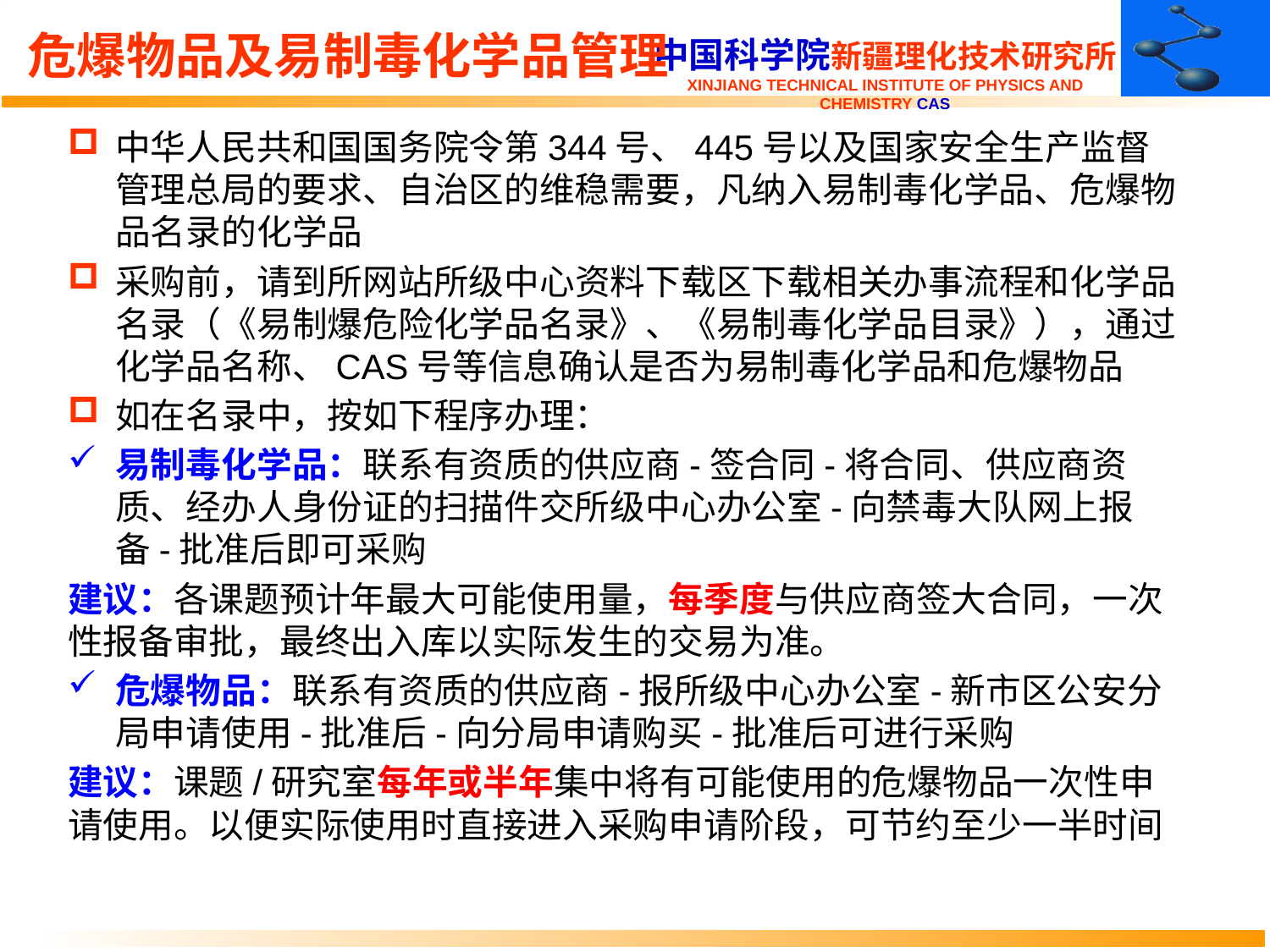

# 危爆物品及易制毒化学品管理
中华人民共和国国务院令第344号、445号以及国家安全生产监督管理总局的要求、自治区的维稳需要，凡纳入易制毒化学品、危爆物品名录的化学品
采购前，请到所网站所级中心资料下载区下载相关办事流程和化学品名录（《易制爆危险化学品名录》、《易制毒化学品目录》），通过化学品名称、CAS号等信息确认是否为易制毒化学品和危爆物品
如在名录中，按如下程序办理：
易制毒化学品：联系有资质的供应商-签合同-将合同、供应商资质、经办人身份证的扫描件交所级中心办公室-向禁毒大队网上报备-批准后即可采购
建议：各课题预计年最大可能使用量，每季度与供应商签大合同，一次性报备审批，最终出入库以实际发生的交易为准。
危爆物品：联系有资质的供应商-报所级中心办公室-新市区公安分局申请使用-批准后-向分局申请购买-批准后可进行采购
建议：课题/研究室每年或半年集中将有可能使用的危爆物品一次性申请使用。以便实际使用时直接进入采购申请阶段，可节约至少一半时间